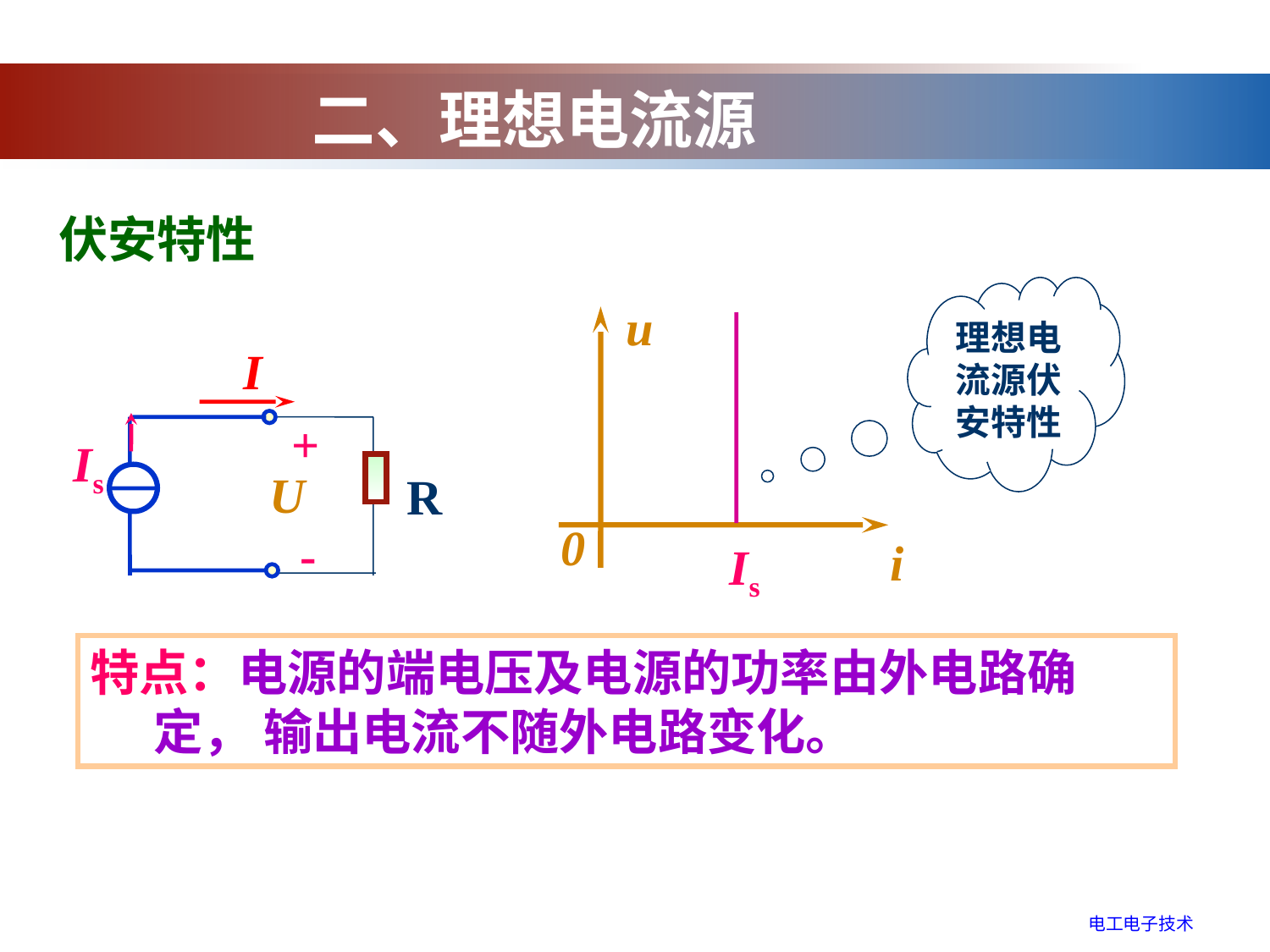

二、理想电流源
伏安特性
理想电流源伏安特性
u

0

i
I

+

Is
U

-

R

Is
特点：电源的端电压及电源的功率由外电路确定， 输出电流不随外电路变化。
电工电子技术